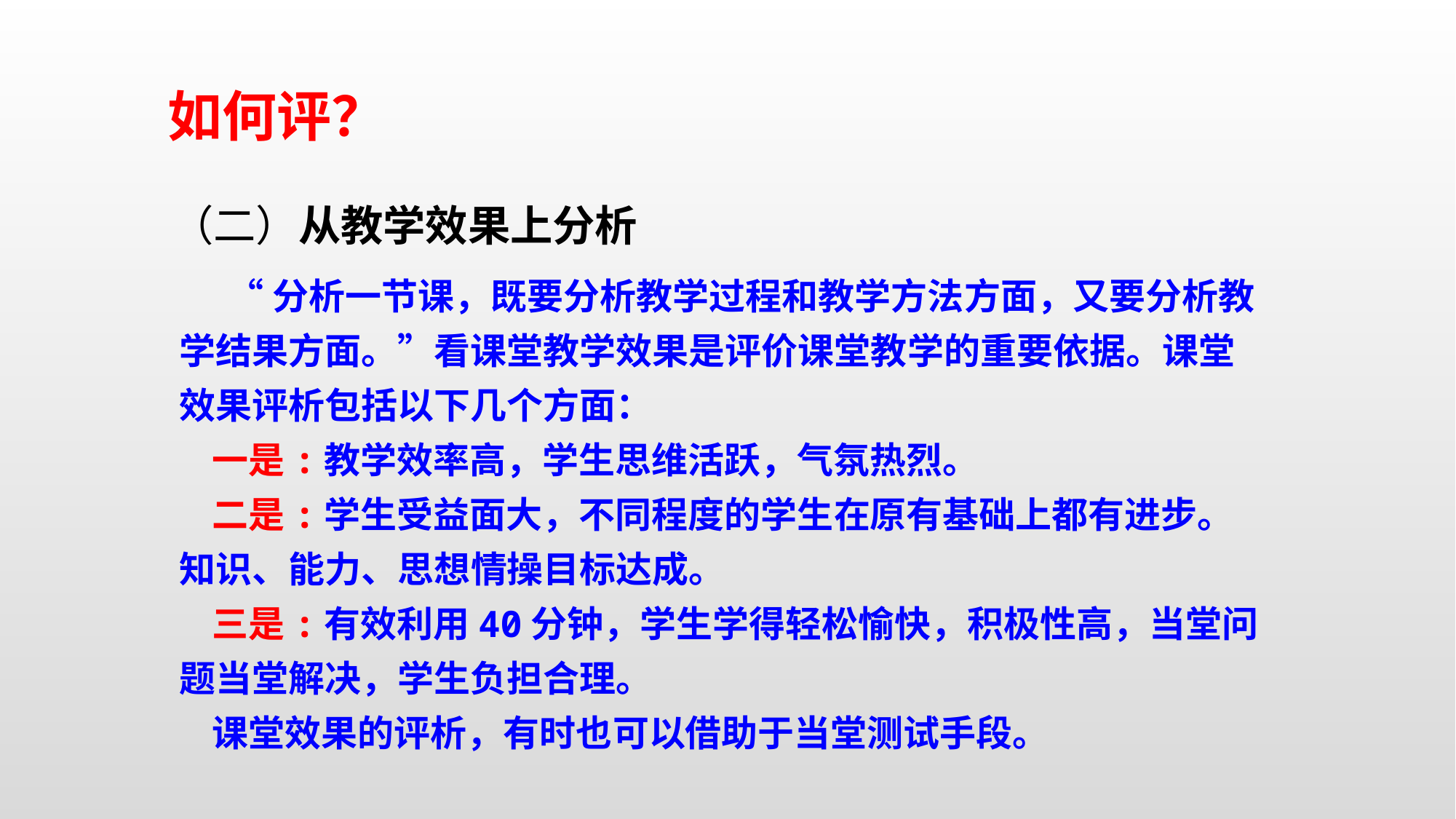

如何评？
     （二）从教学效果上分析
   “分析一节课，既要分析教学过程和教学方法方面，又要分析教学结果方面。”看课堂教学效果是评价课堂教学的重要依据。课堂效果评析包括以下几个方面：
    一是:教学效率高，学生思维活跃，气氛热烈。
    二是:学生受益面大，不同程度的学生在原有基础上都有进步。知识、能力、思想情操目标达成。
    三是:有效利用40分钟，学生学得轻松愉快，积极性高，当堂问题当堂解决，学生负担合理。
    课堂效果的评析，有时也可以借助于当堂测试手段。